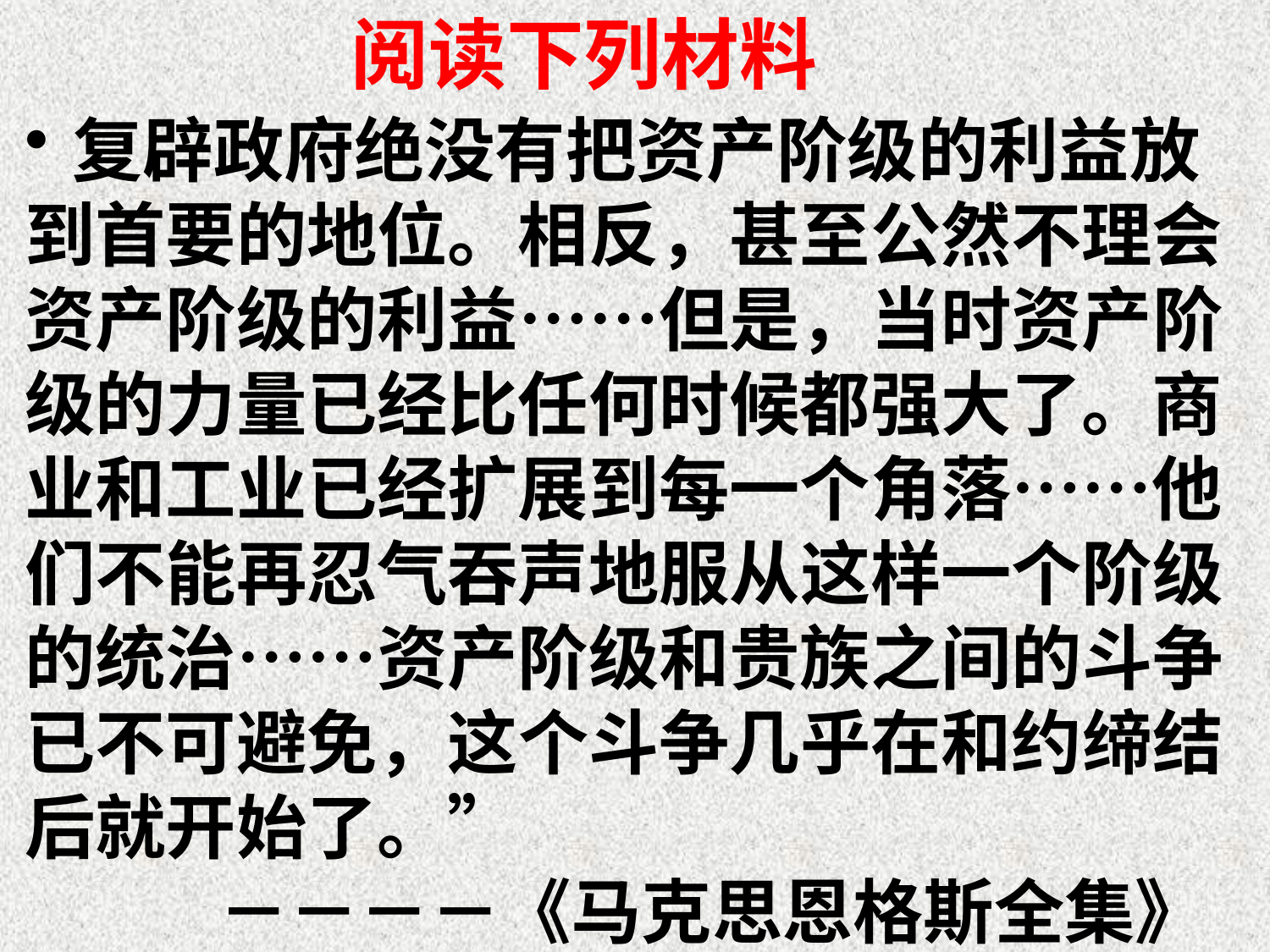

# 阅读下列材料
复辟政府绝没有把资产阶级的利益放
到首要的地位。相反，甚至公然不理会
资产阶级的利益……但是，当时资产阶
级的力量已经比任何时候都强大了。商
业和工业已经扩展到每一个角落……他
们不能再忍气吞声地服从这样一个阶级
的统治……资产阶级和贵族之间的斗争
已不可避免，这个斗争几乎在和约缔结
后就开始了。”
           －－－－《马克思恩格斯全集》